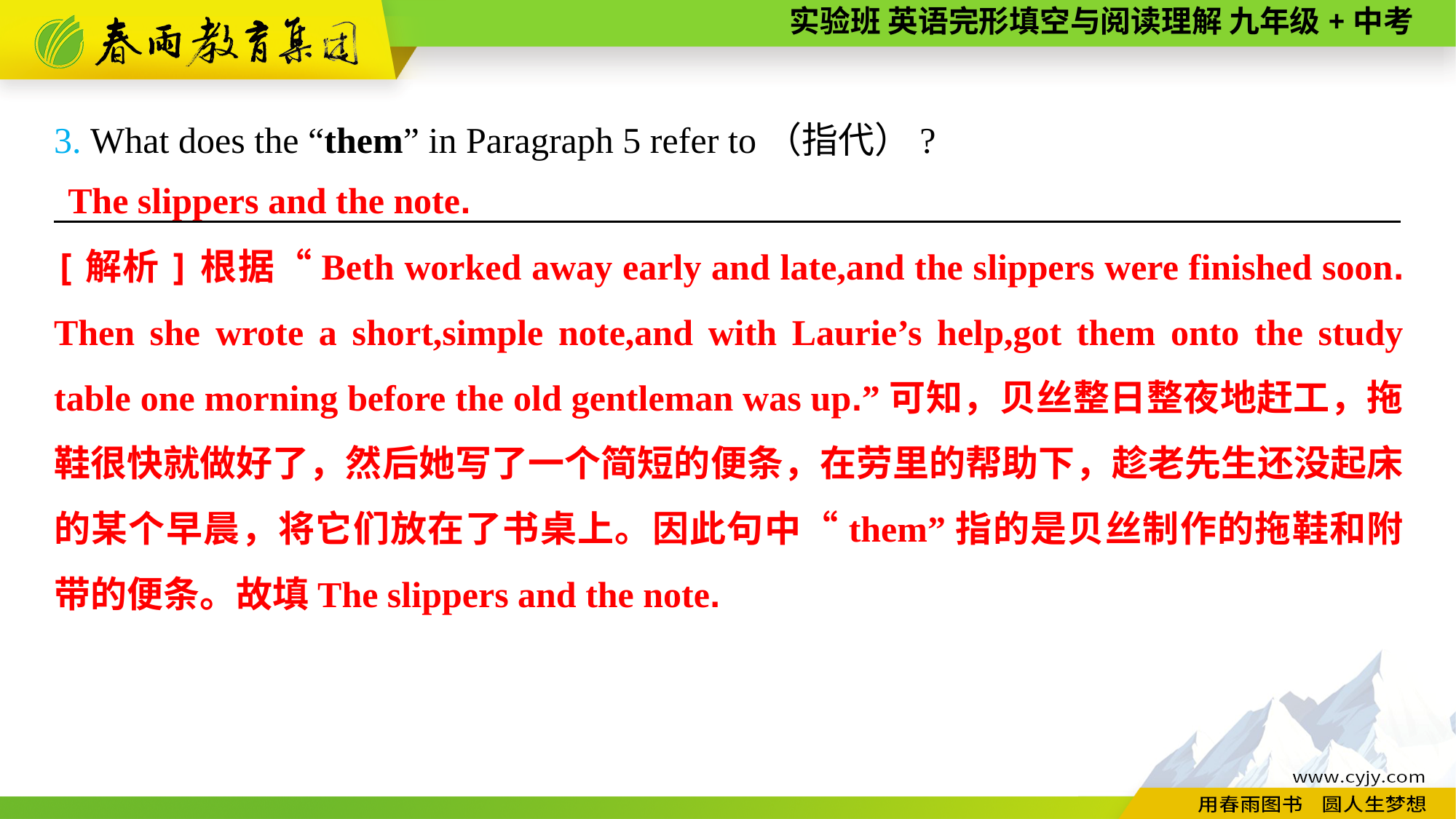

3. What does the “them” in Paragraph 5 refer to（指代）?
__________________________________________________________________________
The slippers and the note.
[解析]根据“Beth worked away early and late,and the slippers were finished soon. Then she wrote a short,simple note,and with Laurie’s help,got them onto the study table one morning before the old gentleman was up.”可知，贝丝整日整夜地赶工，拖鞋很快就做好了，然后她写了一个简短的便条，在劳里的帮助下，趁老先生还没起床的某个早晨，将它们放在了书桌上。因此句中“them”指的是贝丝制作的拖鞋和附带的便条。故填The slippers and the note.